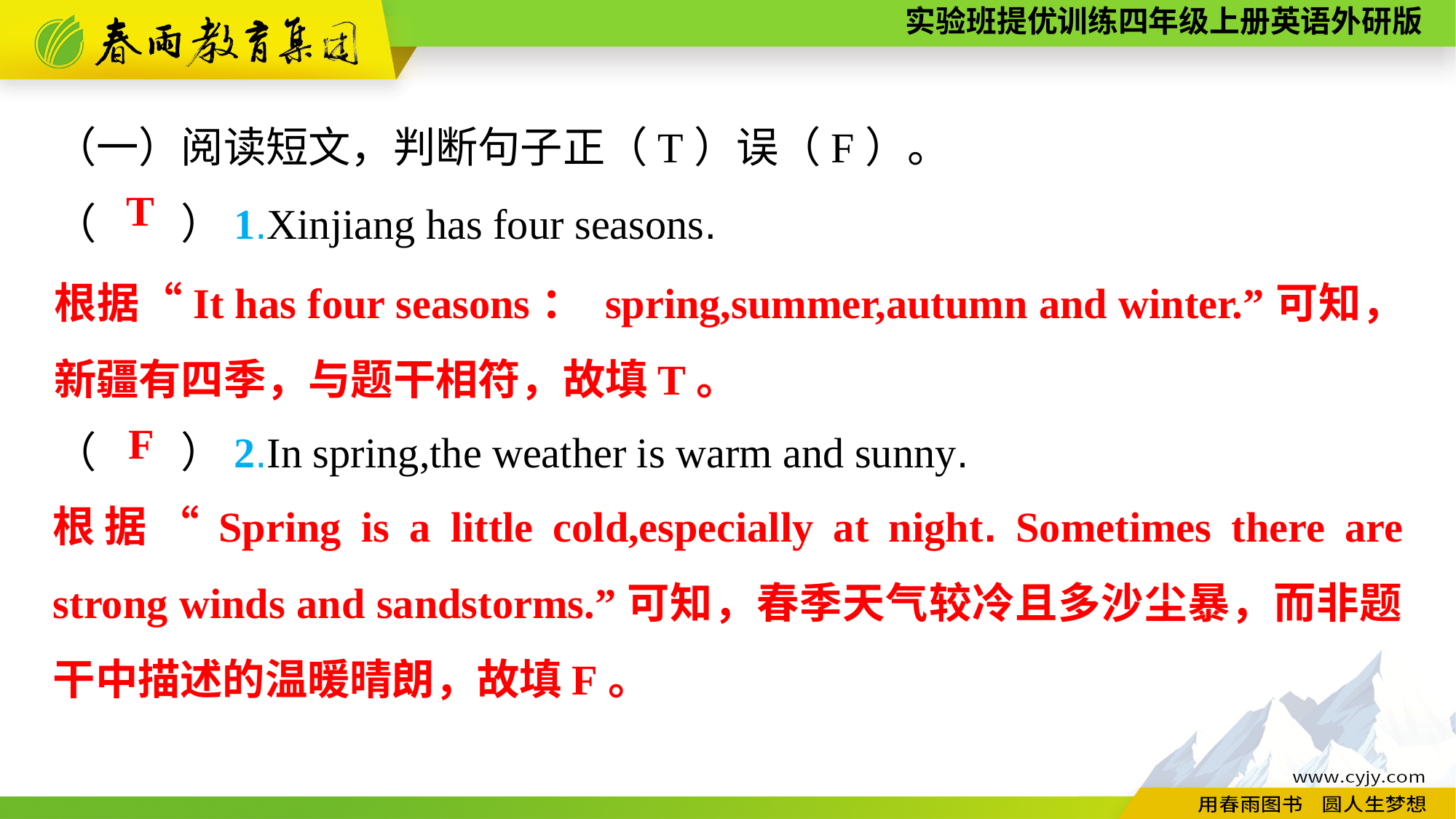

（一）阅读短文，判断句子正（T）误（F）。
（　　）1.Xinjiang has four seasons.

（　　）2.In spring,the weather is warm and sunny.
T
根据“It has four seasons： spring,summer,autumn and winter.”可知，新疆有四季，与题干相符，故填T。
F
根据“Spring is a little cold,especially at night. Sometimes there are strong winds and sandstorms.”可知，春季天气较冷且多沙尘暴，而非题干中描述的温暖晴朗，故填F。